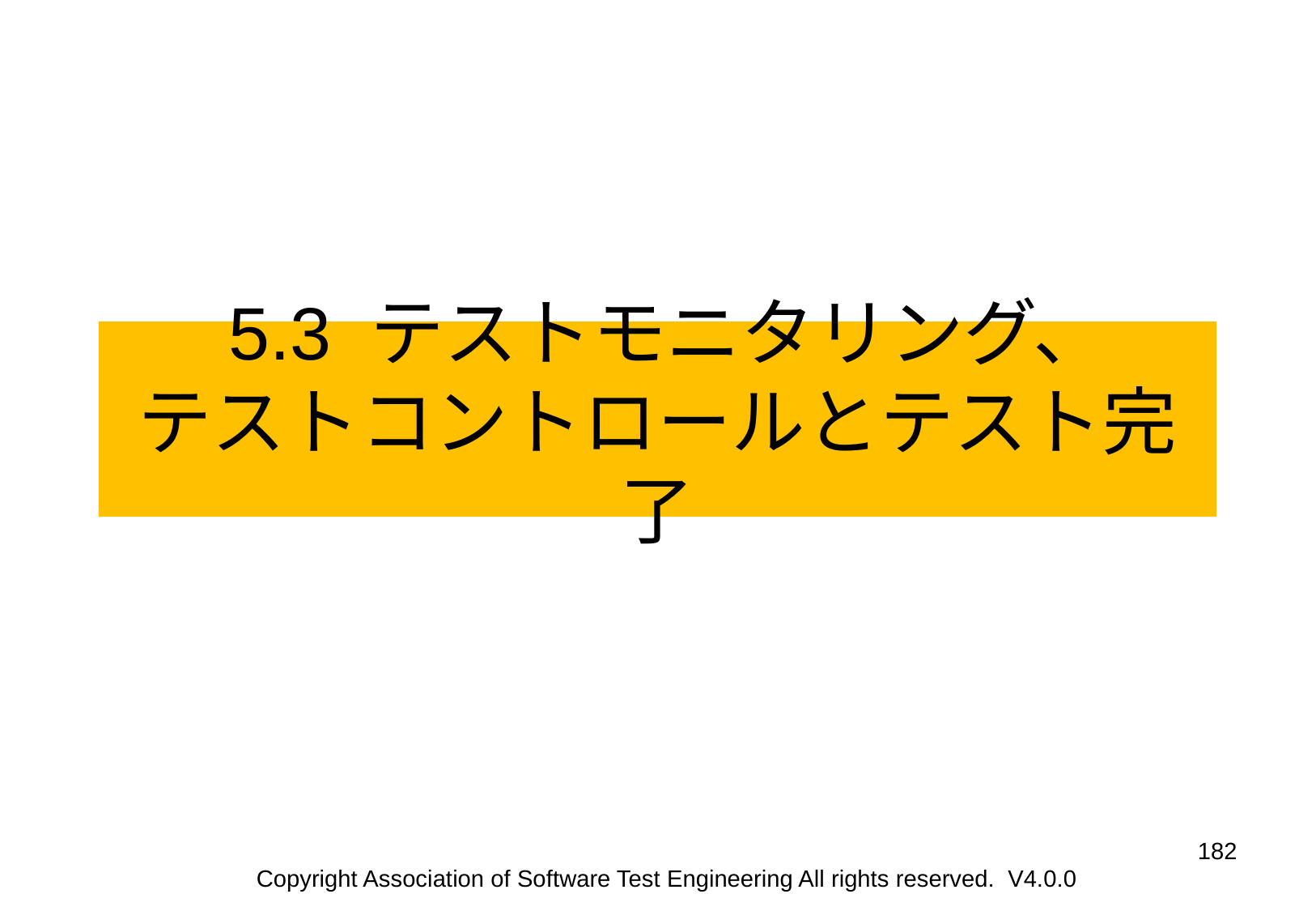

5.3 テストモニタリング、
テストコントロールとテスト完了
182
Copyright Association of Software Test Engineering All rights reserved.  V4.0.0